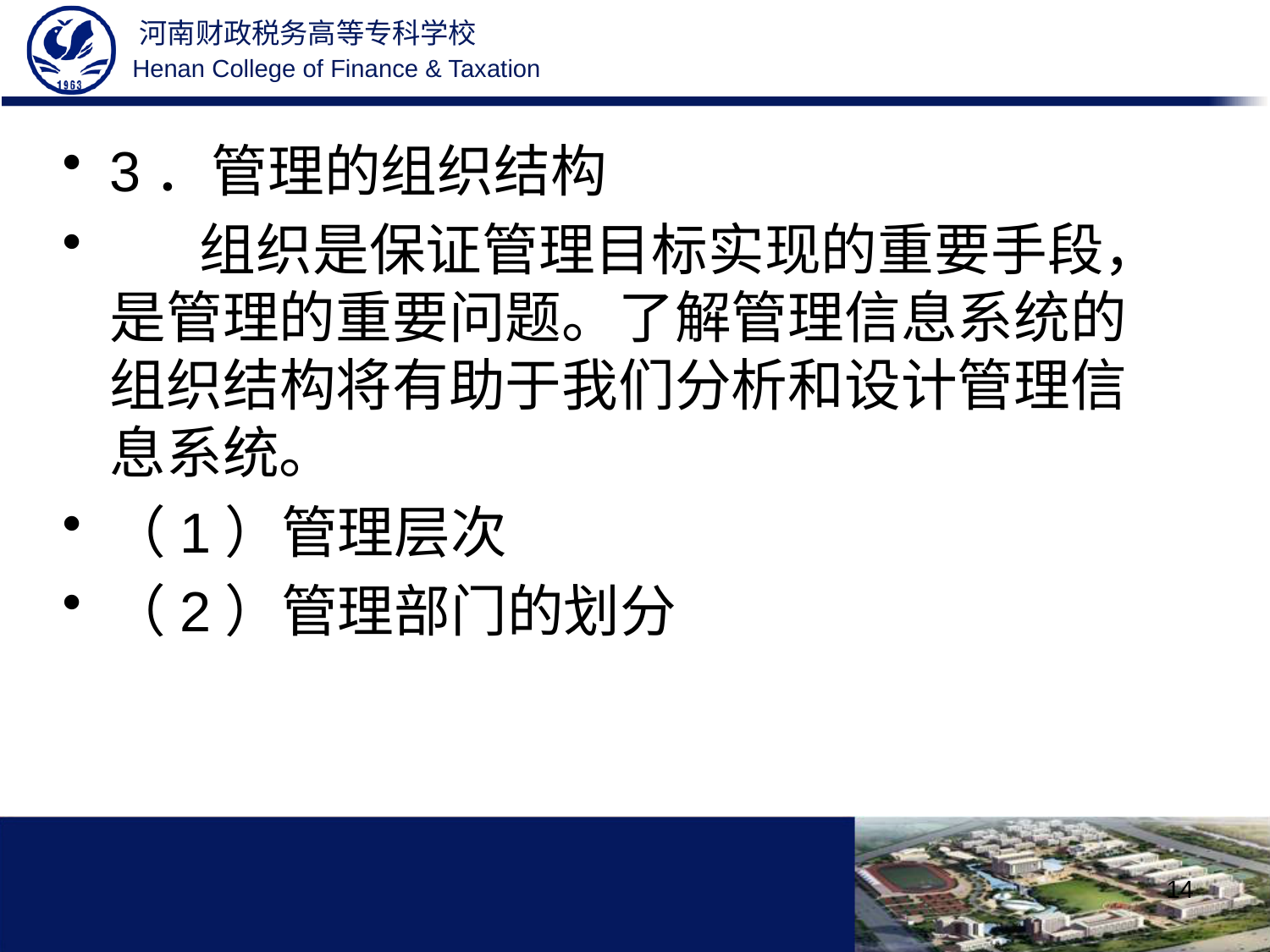

3．管理的组织结构
      组织是保证管理目标实现的重要手段，是管理的重要问题。了解管理信息系统的组织结构将有助于我们分析和设计管理信息系统。
（1）管理层次
（2）管理部门的划分

14